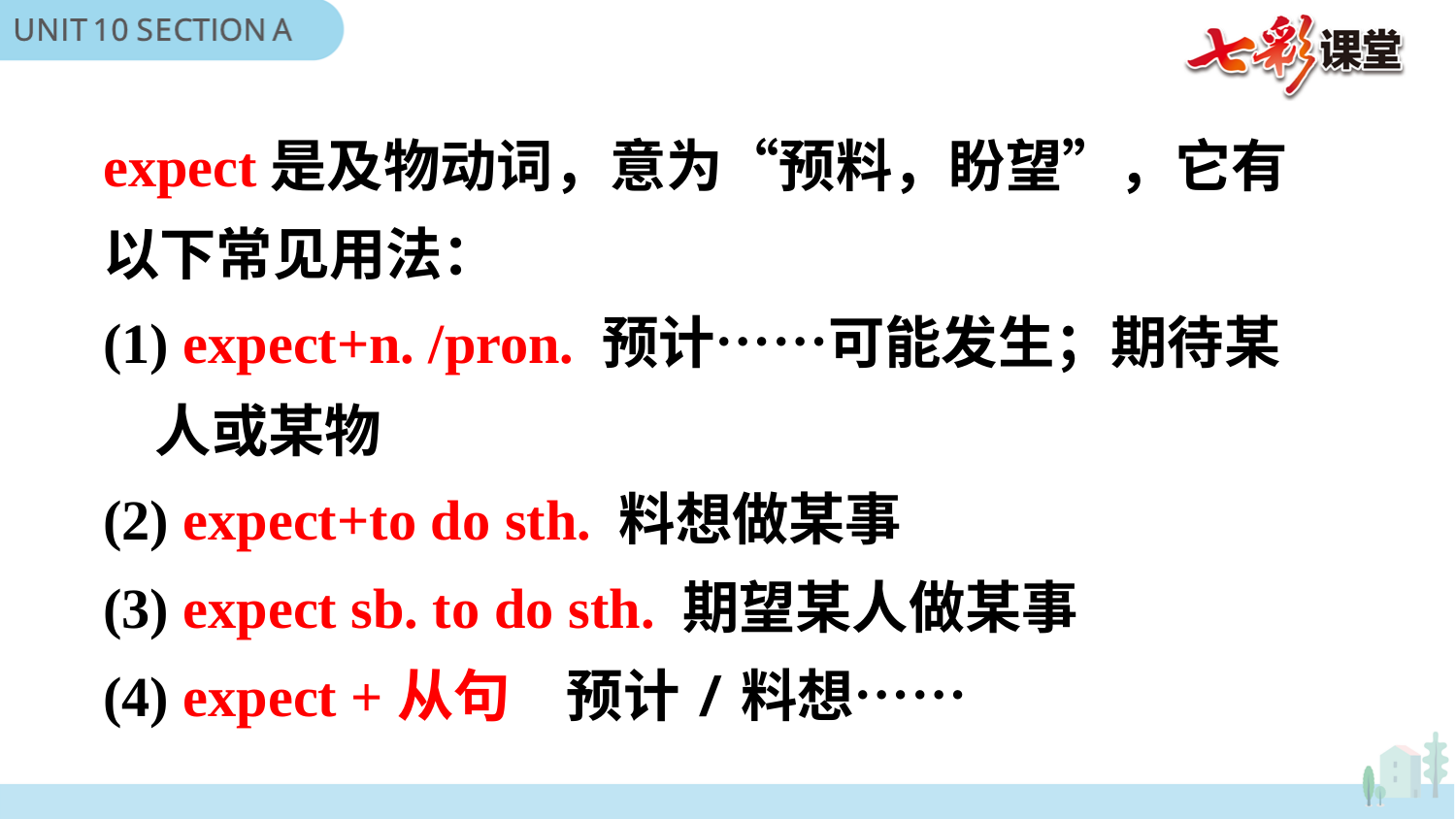

expect是及物动词，意为“预料，盼望”，它有以下常见用法：
(1) expect+n. /pron. 预计……可能发生；期待某
   人或某物
(2) expect+to do sth. 料想做某事
(3) expect sb. to do sth. 期望某人做某事
(4) expect +从句　预计/料想……